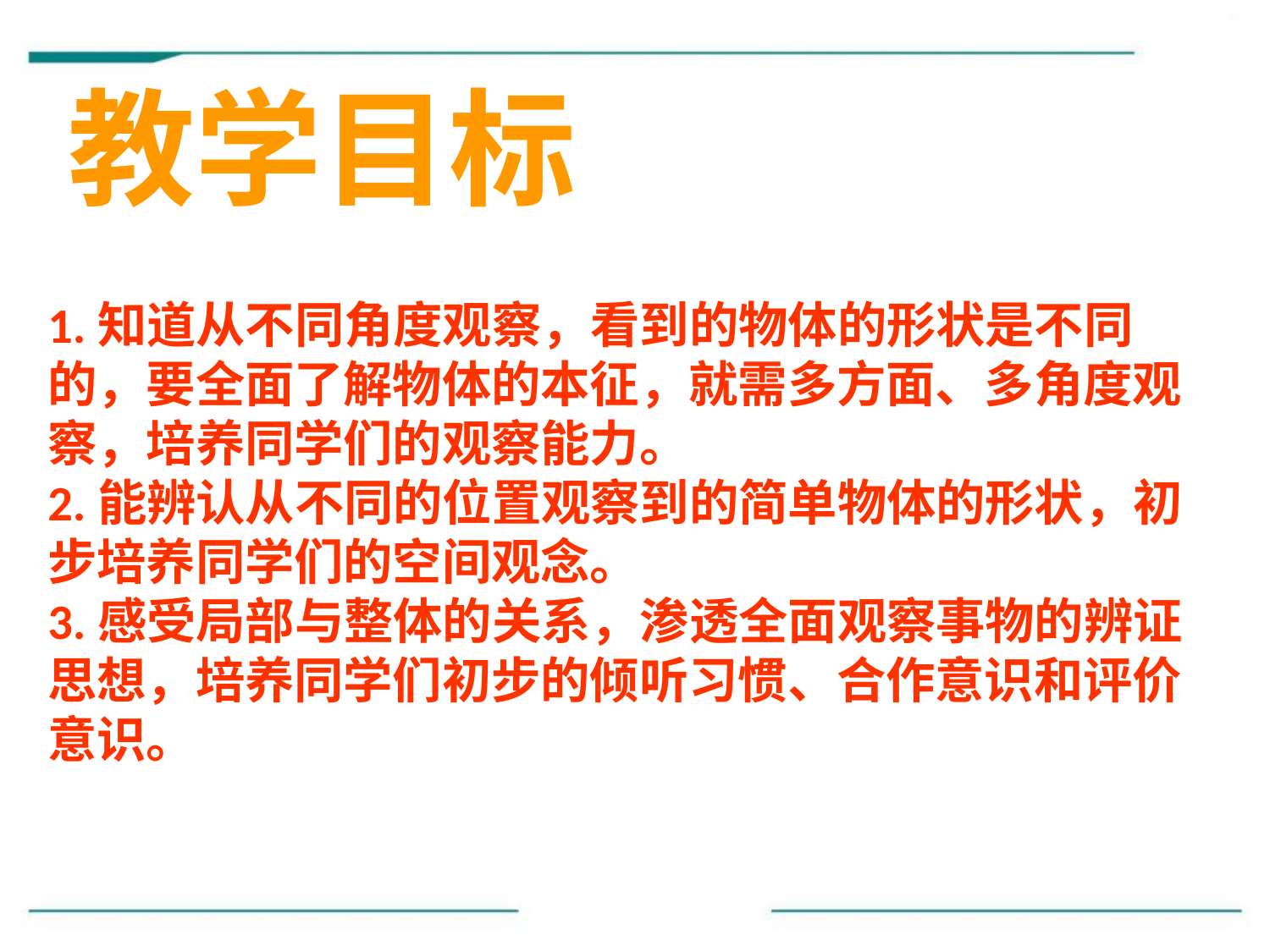

教学目标
1.知道从不同角度观察，看到的物体的形状是不同的，要全面了解物体的本征，就需多方面、多角度观察，培养同学们的观察能力。
2.能辨认从不同的位置观察到的简单物体的形状，初步培养同学们的空间观念。
3.感受局部与整体的关系，渗透全面观察事物的辨证思想，培养同学们初步的倾听习惯、合作意识和评价意识。